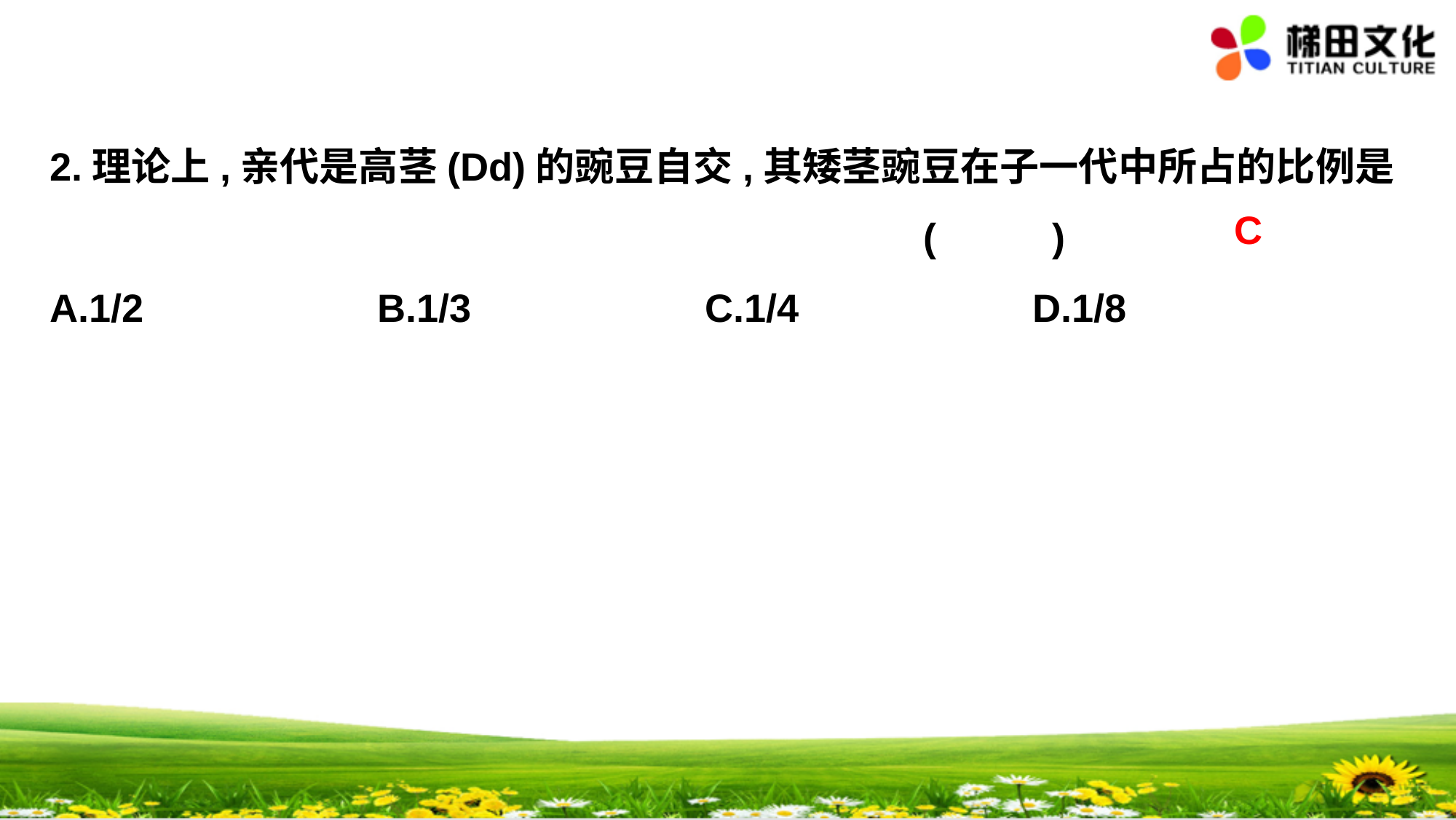

2.理论上,亲代是高茎(Dd)的豌豆自交,其矮茎豌豆在子一代中所占的比例是
								(　  　)
A.1/2　　　	B.1/3　　　	C.1/4　　　	D.1/8
C